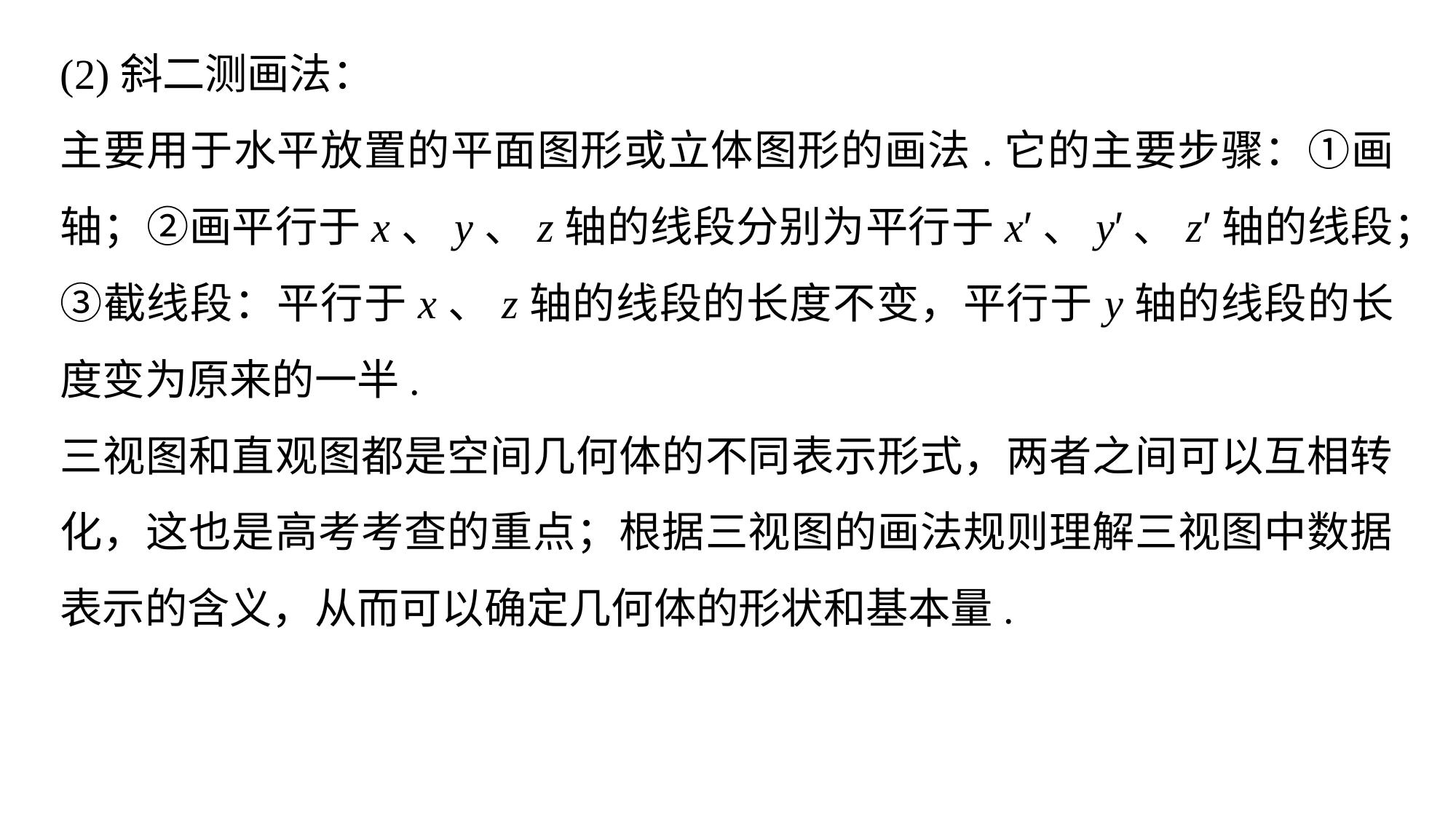

(2)斜二测画法：
主要用于水平放置的平面图形或立体图形的画法.它的主要步骤：①画轴；②画平行于x、y、z轴的线段分别为平行于x′、y′、z′轴的线段；③截线段：平行于x、z轴的线段的长度不变，平行于y轴的线段的长度变为原来的一半.
三视图和直观图都是空间几何体的不同表示形式，两者之间可以互相转化，这也是高考考查的重点；根据三视图的画法规则理解三视图中数据表示的含义，从而可以确定几何体的形状和基本量.